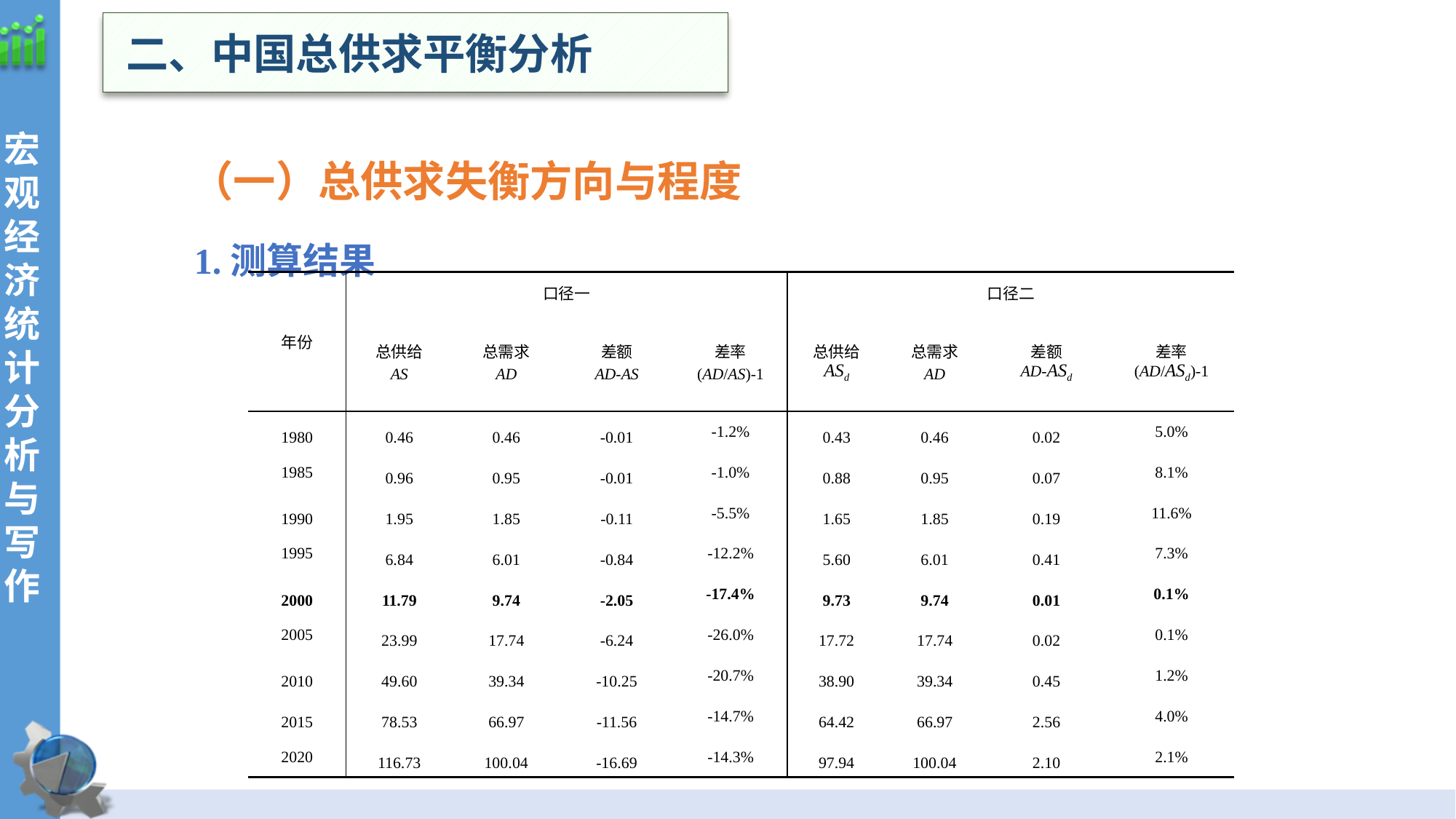

二、中国总供求平衡分析
   （一）总供求失衡方向与程度
    1.测算结果

| 年份 | 口径一 |  |  |  | 口径二 |  |  |  |
| --- | --- | --- | --- | --- | --- | --- | --- | --- |
|  | 总供给 AS | 总需求 AD | 差额 AD-AS | 差率 (AD/AS)-1 | 总供给 ASd | 总需求 AD | 差额 AD-ASd | 差率 (AD/ASd)-1 |
| 1980 | 0.46 | 0.46 | -0.01 | -1.2% | 0.43 | 0.46 | 0.02 | 5.0% |
| 1985 | 0.96 | 0.95 | -0.01 | -1.0% | 0.88 | 0.95 | 0.07 | 8.1% |
| 1990 | 1.95 | 1.85 | -0.11 | -5.5% | 1.65 | 1.85 | 0.19 | 11.6% |
| 1995 | 6.84 | 6.01 | -0.84 | -12.2% | 5.60 | 6.01 | 0.41 | 7.3% |
| 2000 | 11.79 | 9.74 | -2.05 | -17.4% | 9.73 | 9.74 | 0.01 | 0.1% |
| 2005 | 23.99 | 17.74 | -6.24 | -26.0% | 17.72 | 17.74 | 0.02 | 0.1% |
| 2010 | 49.60 | 39.34 | -10.25 | -20.7% | 38.90 | 39.34 | 0.45 | 1.2% |
| 2015 | 78.53 | 66.97 | -11.56 | -14.7% | 64.42 | 66.97 | 2.56 | 4.0% |
| 2020 | 116.73 | 100.04 | -16.69 | -14.3% | 97.94 | 100.04 | 2.10 | 2.1% |